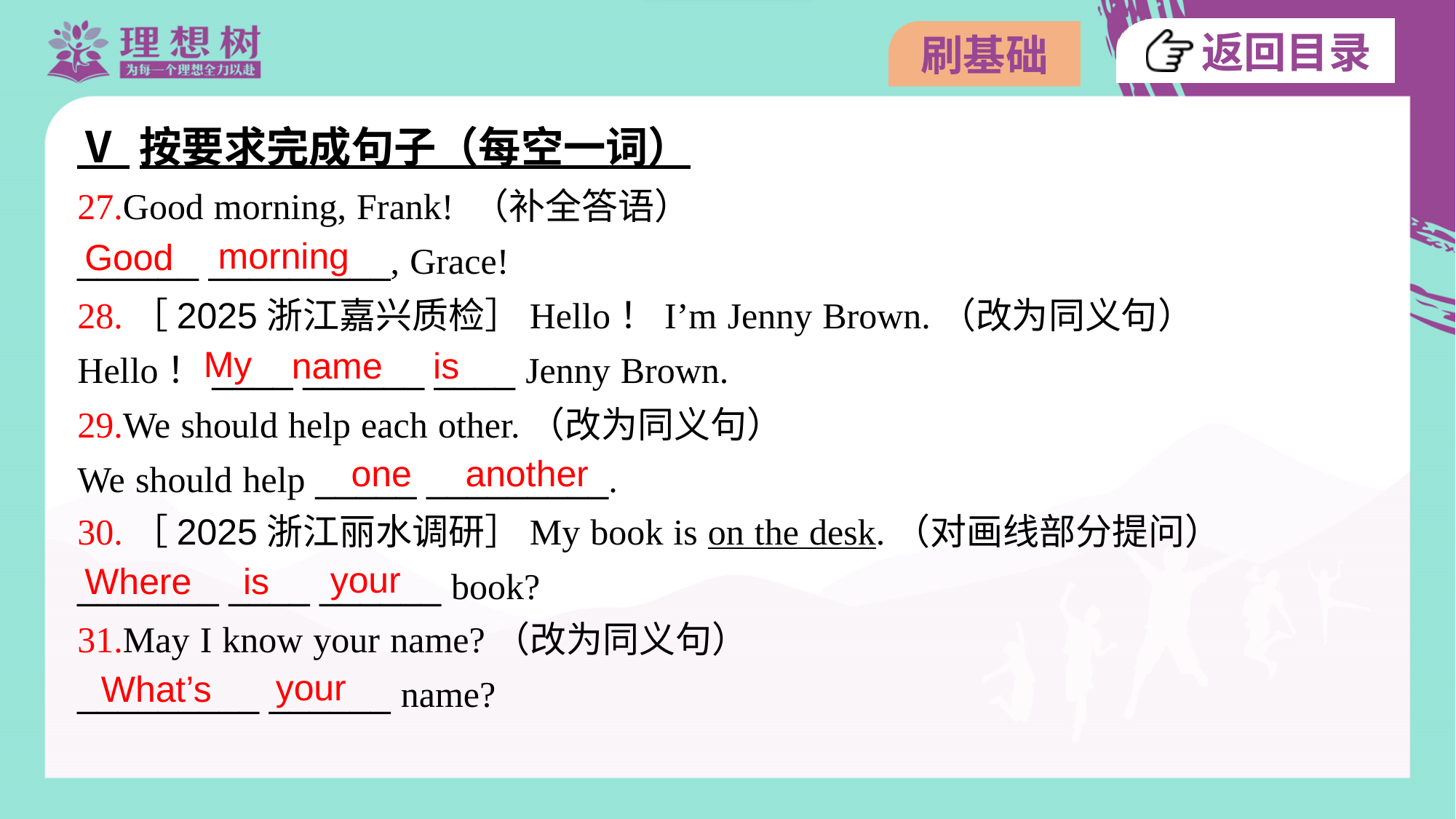

Ⅴ 按要求完成句子（每空一词）
27.Good morning, Frank! （补全答语）
______ _________, Grace!
morning
Good
28.［2025浙江嘉兴质检］Hello！I’m Jenny Brown.（改为同义句）
Hello！____ ______ ____ Jenny Brown.
My
name
is
29.We should help each other.（改为同义句）
We should help _____ _________.
one
another
30.［2025浙江丽水调研］My book is on the desk.（对画线部分提问）
_______ ____ ______ book?
your
Where
is
31.May I know your name?（改为同义句）
_________ ______ name?
your
What’s